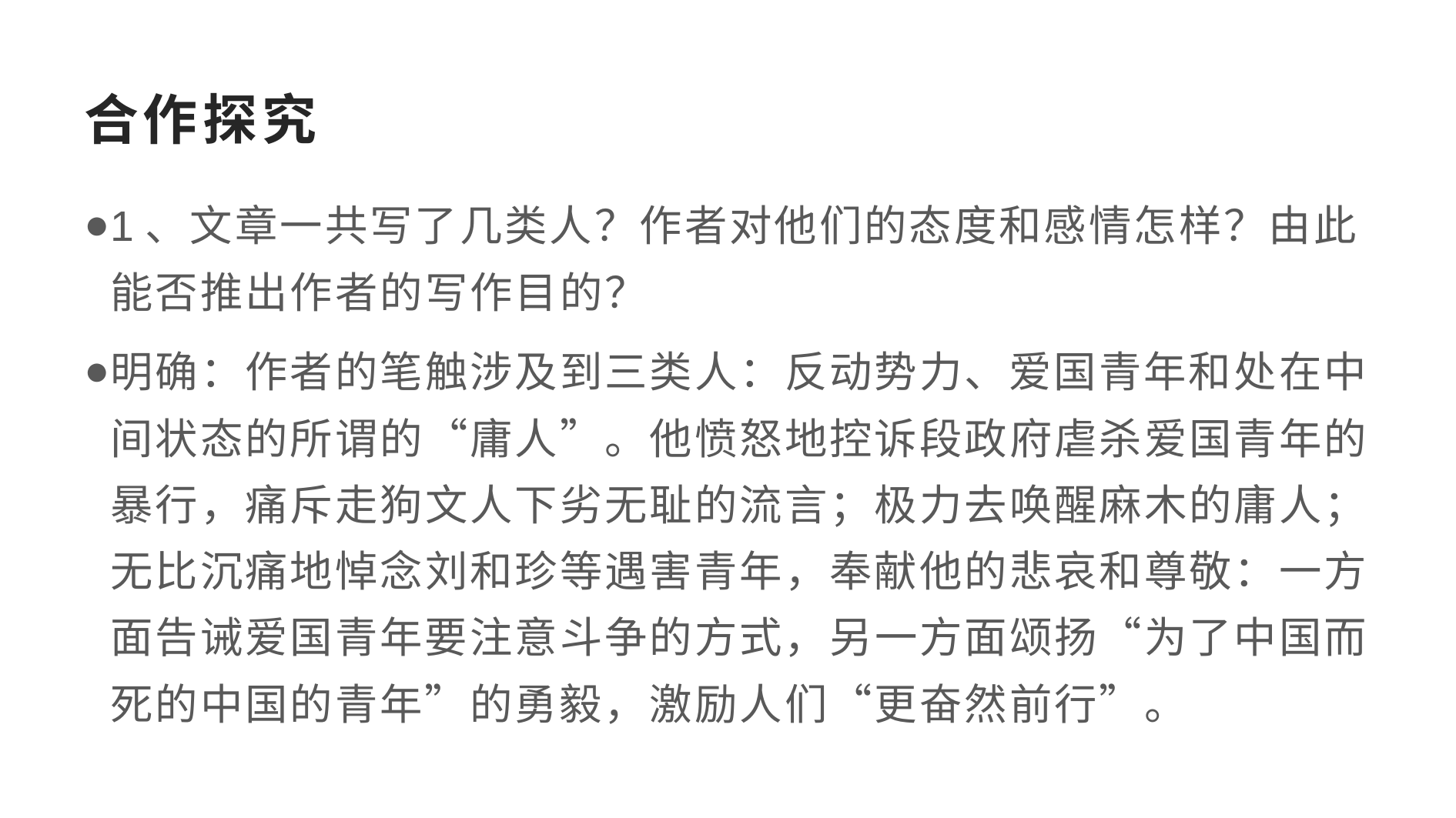

# 合作探究
1、文章一共写了几类人？作者对他们的态度和感情怎样？由此能否推出作者的写作目的？
明确：作者的笔触涉及到三类人：反动势力、爱国青年和处在中间状态的所谓的“庸人”。他愤怒地控诉段政府虐杀爱国青年的暴行，痛斥走狗文人下劣无耻的流言；极力去唤醒麻木的庸人；无比沉痛地悼念刘和珍等遇害青年，奉献他的悲哀和尊敬：一方面告诫爱国青年要注意斗争的方式，另一方面颂扬“为了中国而死的中国的青年”的勇毅，激励人们“更奋然前行”。